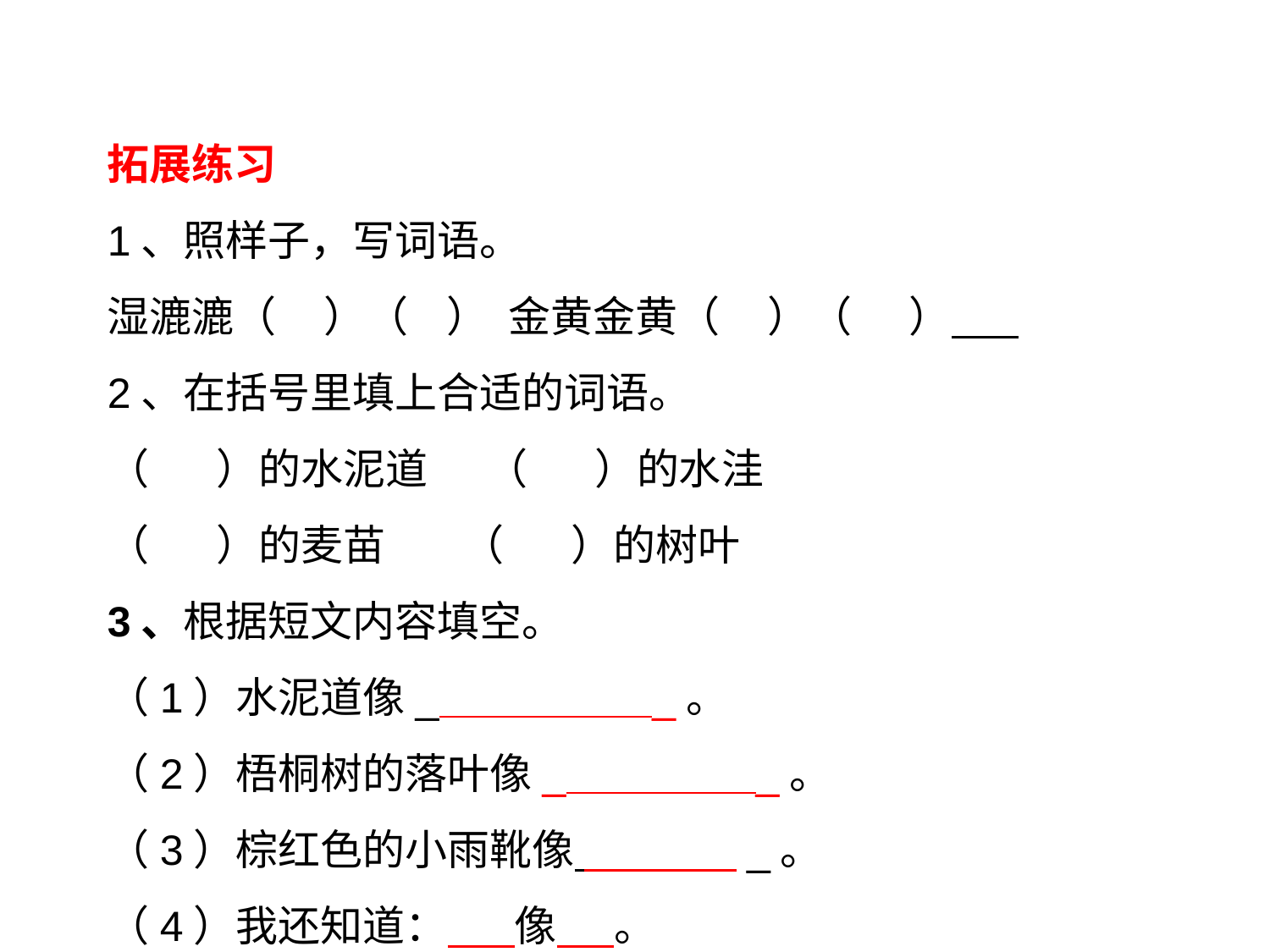

拓展练习
1、照样子，写词语。
湿漉漉（     ）（    ）  金黄金黄（     ）（      ）
2、在括号里填上合适的词语。
（       ）的水泥道      （       ）的水洼
（       ）的麦苗        （       ）的树叶
3、根据短文内容填空。
（1）水泥道像_                  _。
（2）梧桐树的落叶像_                _。
（3）棕红色的小雨靴像                 _。
（4）我还知道：       像      。